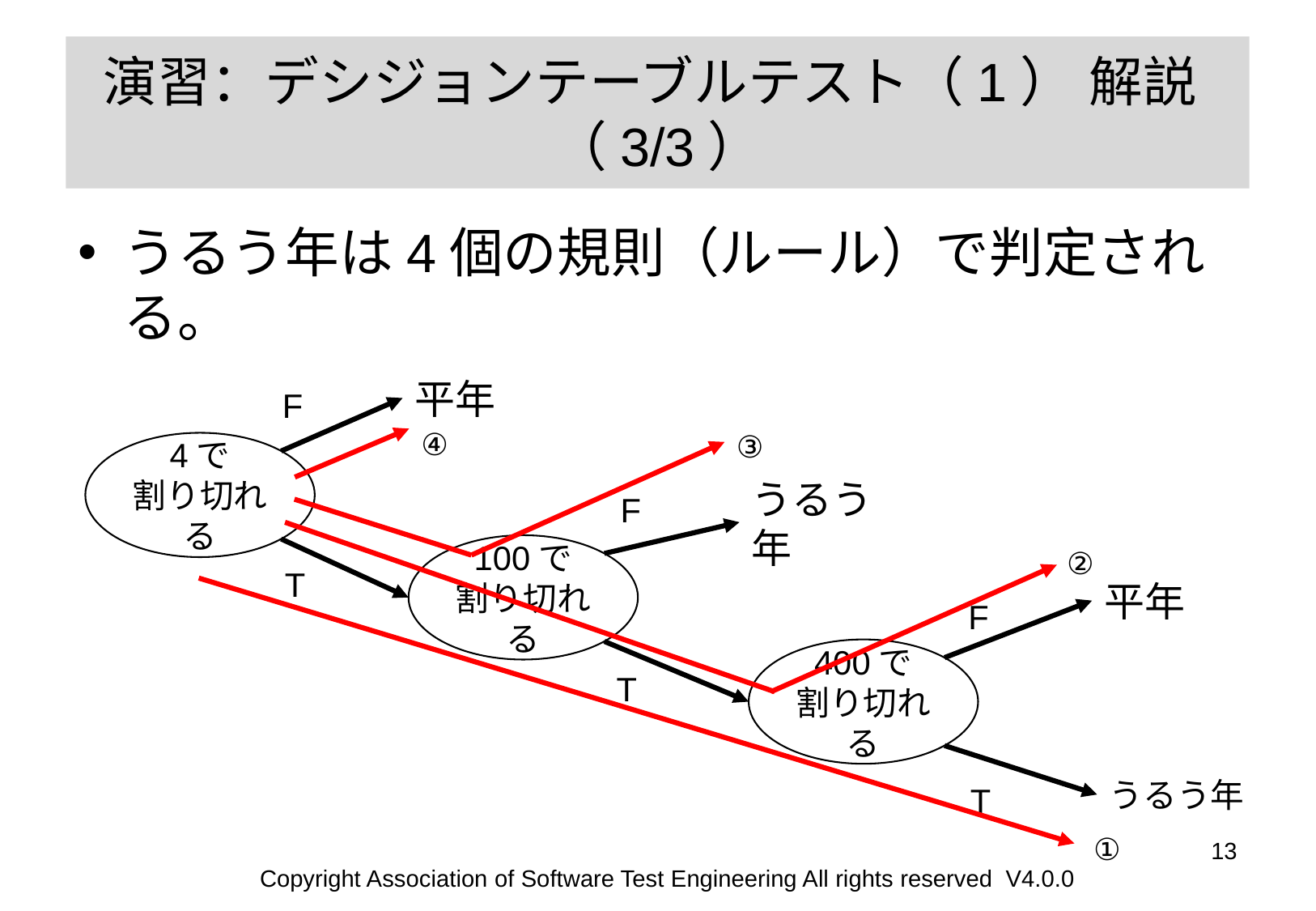

# 演習：デシジョンテーブルテスト（1） 解説
（3/3）
うるう年は4個の規則（ルール）で判定される。
平年
F
④
③
4で
割り切れる
うるう年
F
100で
割り切れる
②
T
平年
F
400で
割り切れる
T
うるう年
T
①
13
Copyright Association of Software Test Engineering All rights reserved  V4.0.0